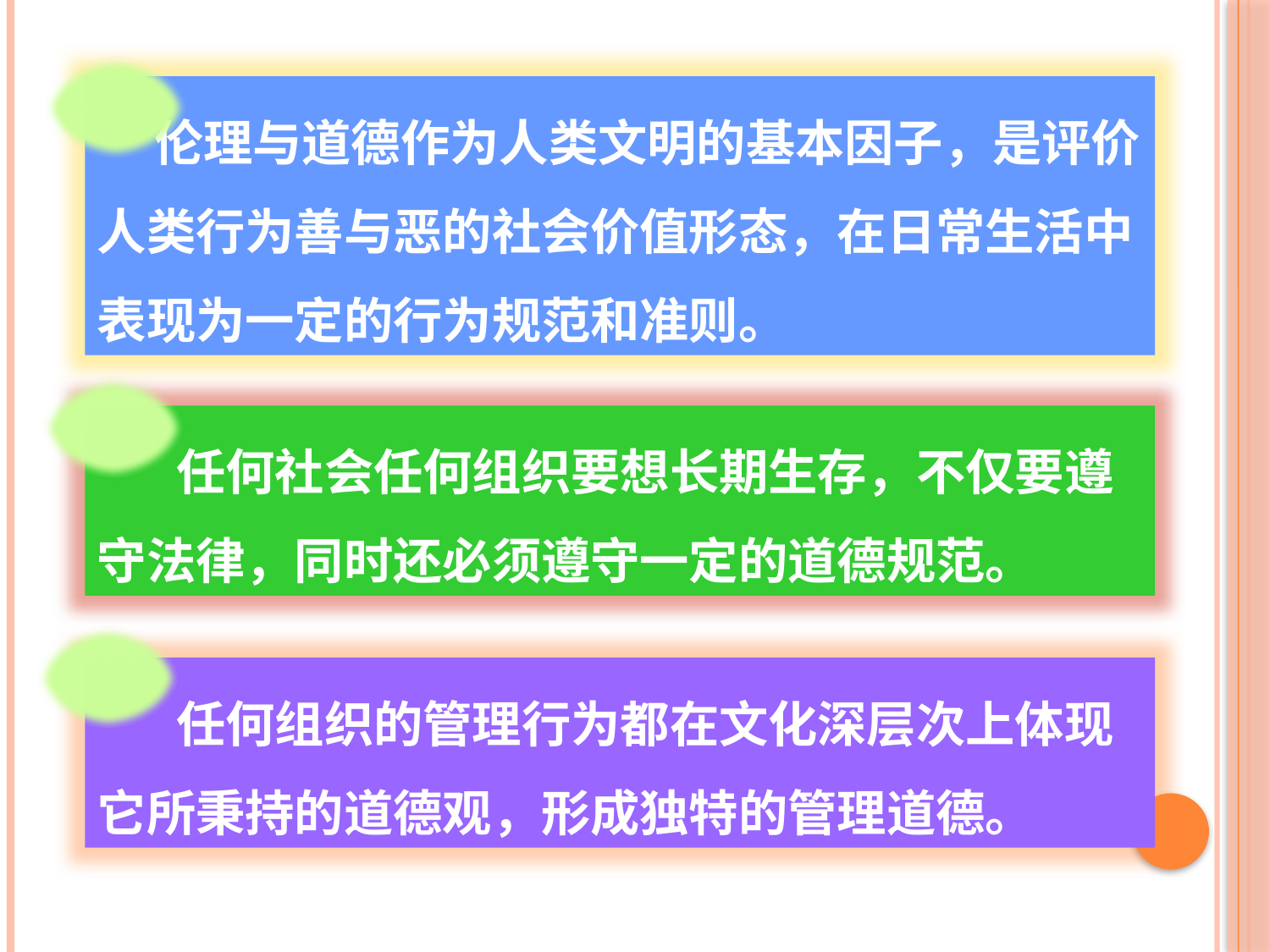

伦理与道德作为人类文明的基本因子，是评价人类行为善与恶的社会价值形态，在日常生活中表现为一定的行为规范和准则。

      任何社会任何组织要想长期生存，不仅要遵守法律，同时还必须遵守一定的道德规范。

      任何组织的管理行为都在文化深层次上体现它所秉持的道德观，形成独特的管理道德。